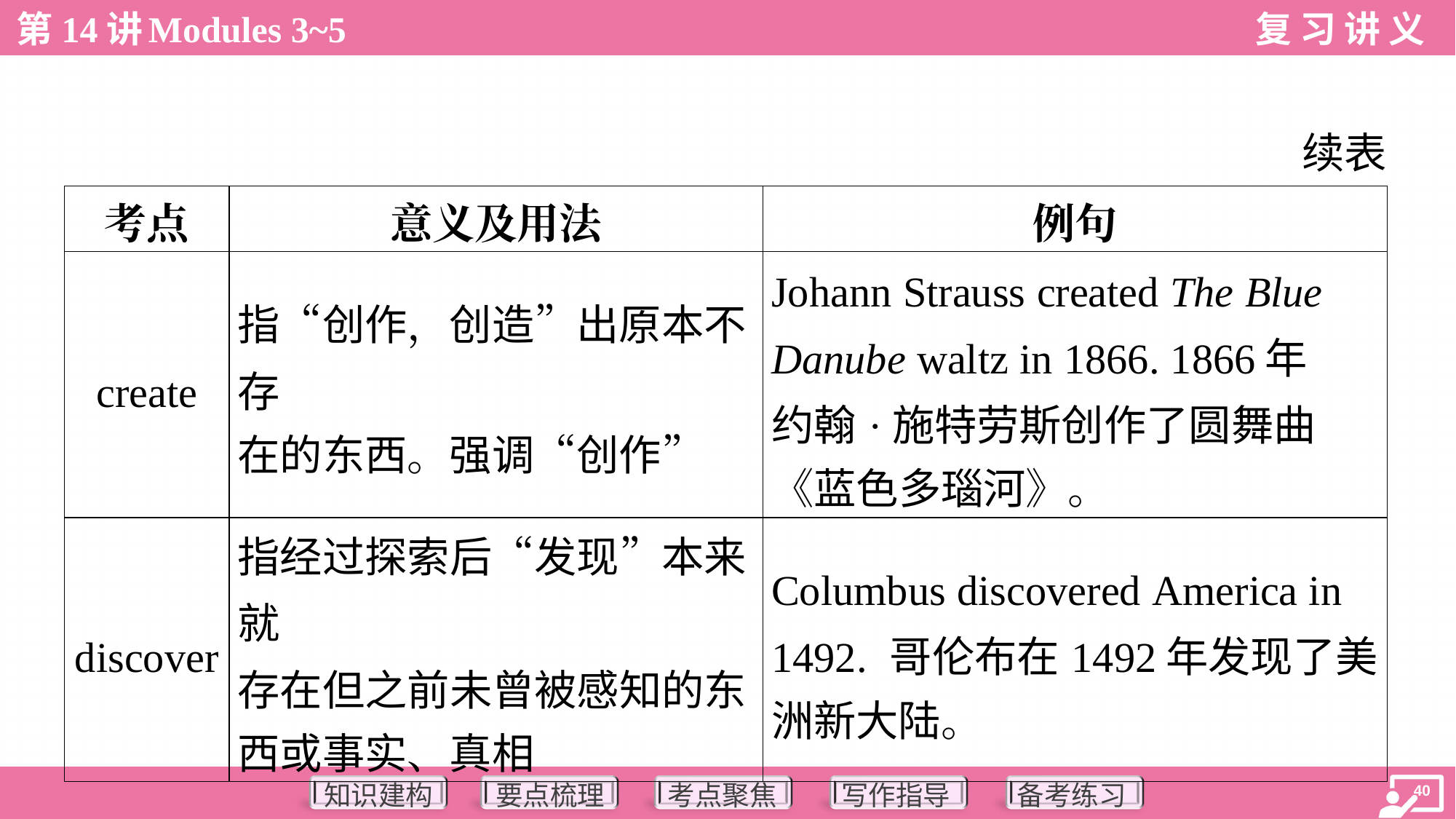

续表
| 考点 | 意义及用法 | 例句 |
| --- | --- | --- |
| create | 指“创作，创造”出原本不存 在的东西。强调“创作” | Johann Strauss created The Blue Danube waltz in 1866. 1866年 约翰·施特劳斯创作了圆舞曲 《蓝色多瑙河》。 |
| discover | 指经过探索后“发现”本来就 存在但之前未曾被感知的东 西或事实、真相 | Columbus discovered America in 1492. 哥伦布在1492年发现了美 洲新大陆。 |